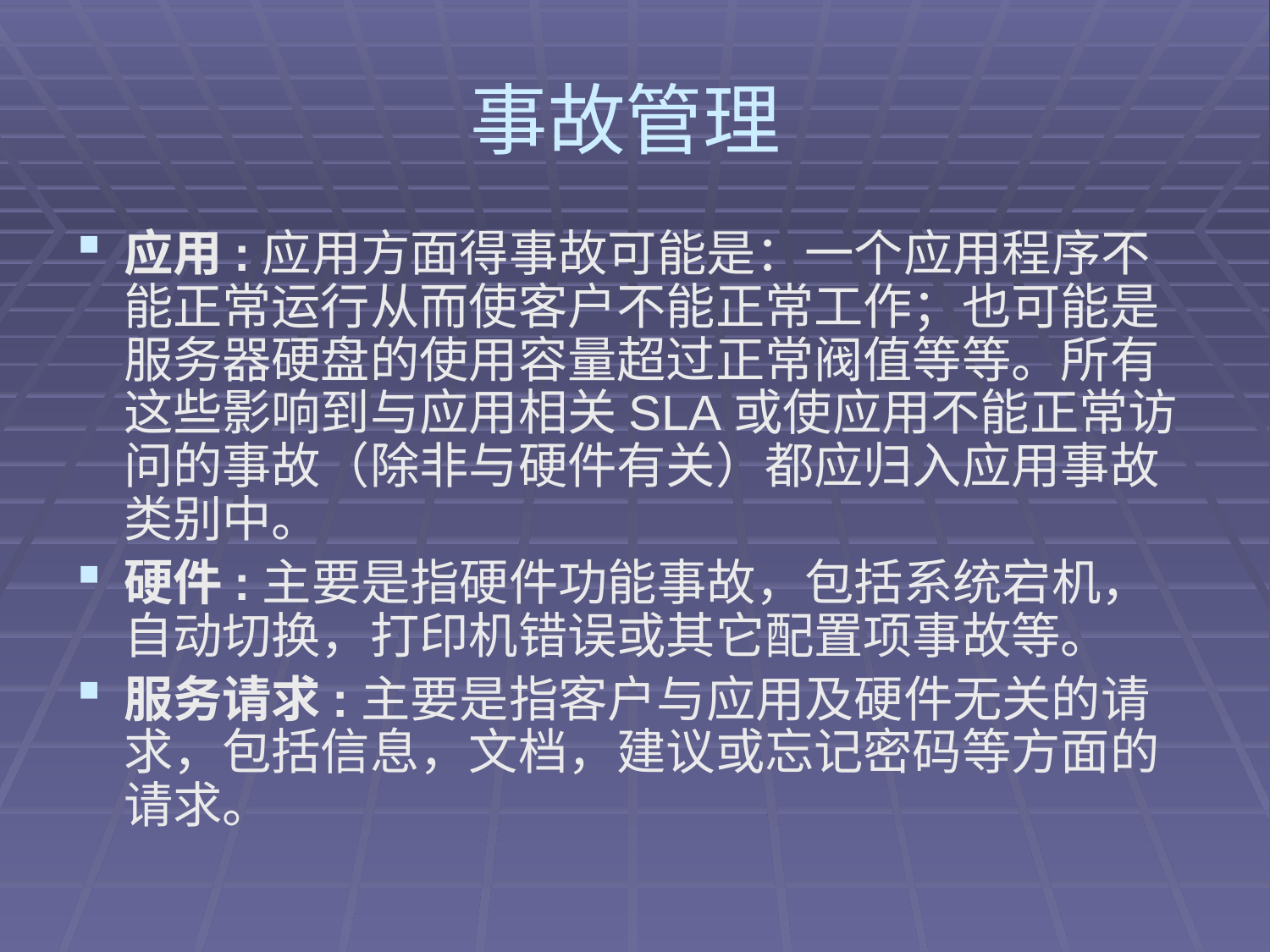

# 事故管理
应用:应用方面得事故可能是：一个应用程序不能正常运行从而使客户不能正常工作；也可能是服务器硬盘的使用容量超过正常阀值等等。所有这些影响到与应用相关SLA或使应用不能正常访问的事故（除非与硬件有关）都应归入应用事故类别中。
硬件:主要是指硬件功能事故，包括系统宕机，自动切换，打印机错误或其它配置项事故等。
服务请求:主要是指客户与应用及硬件无关的请求，包括信息，文档，建议或忘记密码等方面的请求。